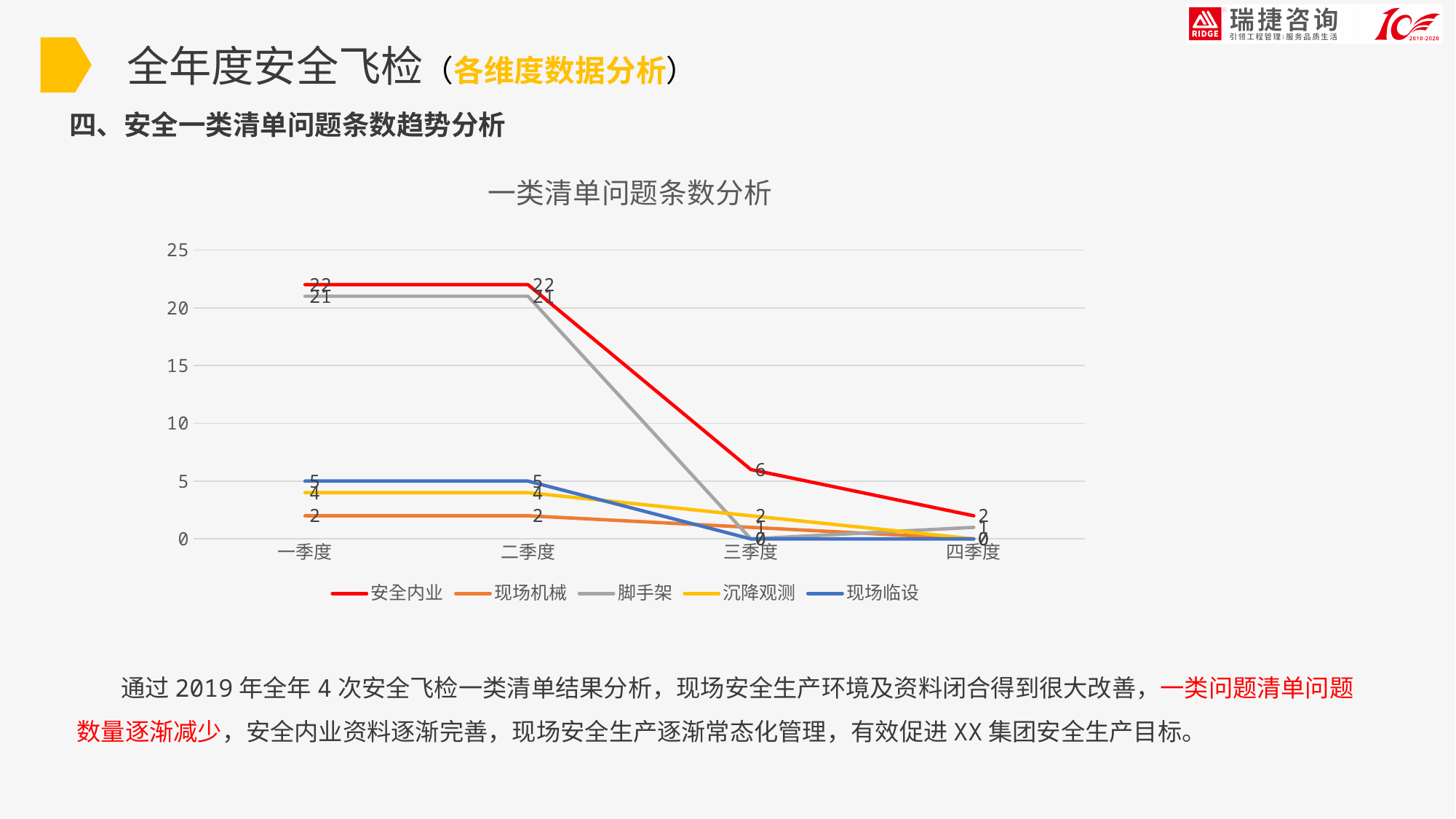

全年度安全飞检（各维度数据分析）

四、安全一类清单问题条数趋势分析

### Chart: 一类清单问题条数分析

| Category | 安全内业 | 现场机械 | 脚手架 | 沉降观测 | 现场临设 |
|---|---|---|---|---|---|
| 一季度 | 22.0 | 2.0 | 21.0 | 4.0 | 5.0 |
| 二季度 | 22.0 | 2.0 | 21.0 | 4.0 | 5.0 |
| 三季度 | 6.0 | 1.0 | 0.0 | 2.0 | 0.0 |
| 四季度 | 2.0 | 0.0 | 1.0 | 0.0 | 0.0 |
       通过2019年全年4次安全飞检一类清单结果分析，现场安全生产环境及资料闭合得到很大改善，一类问题清单问题数量逐渐减少，安全内业资料逐渐完善，现场安全生产逐渐常态化管理，有效促进XX集团安全生产目标。